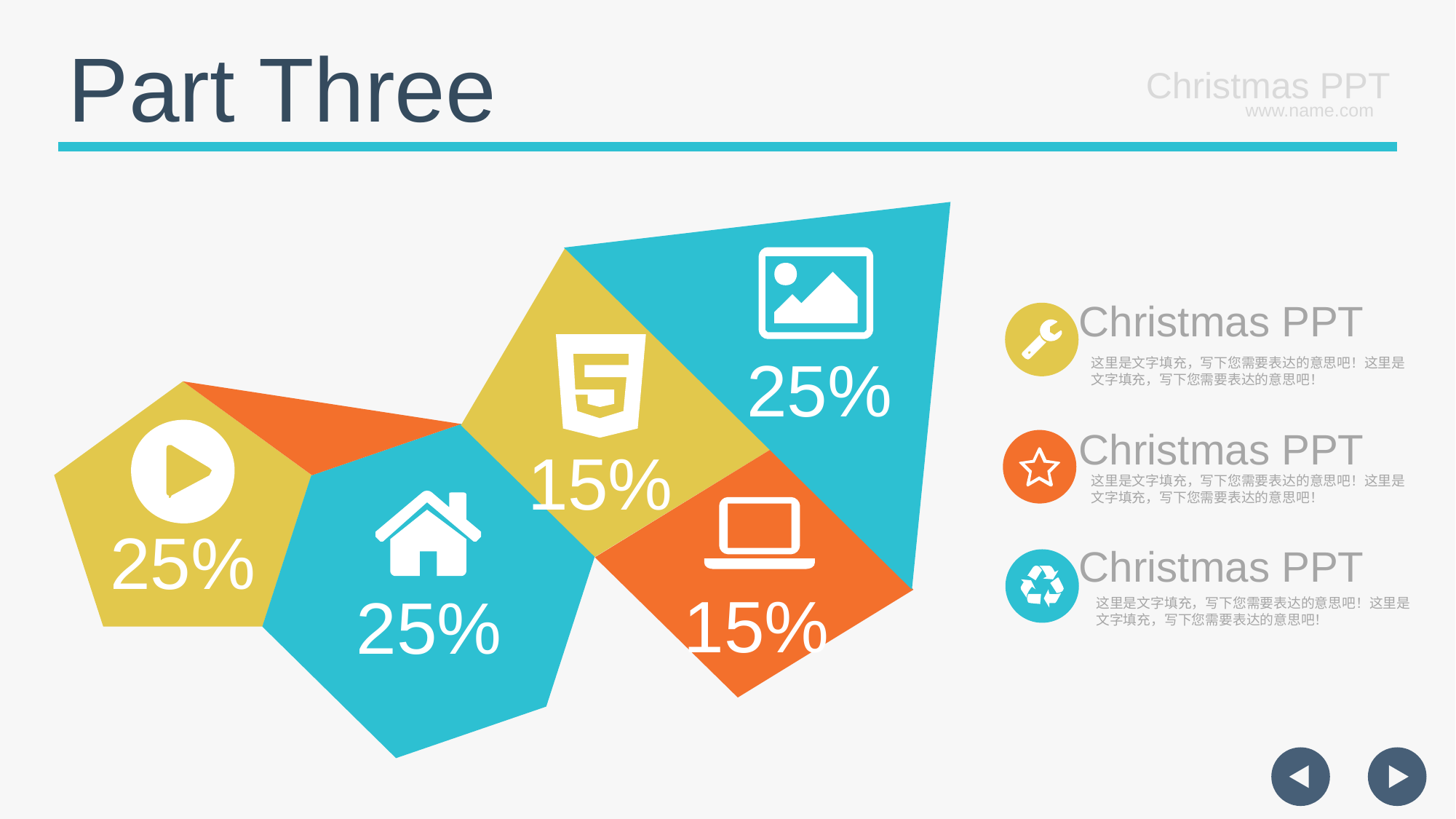

Part Three
Christmas PPT
www.name.com

Christmas PPT

25%
这里是文字填充，写下您需要表达的意思吧！这里是文字填充，写下您需要表达的意思吧！

Christmas PPT

15%

这里是文字填充，写下您需要表达的意思吧！这里是文字填充，写下您需要表达的意思吧！

25%
Christmas PPT

15%
25%
这里是文字填充，写下您需要表达的意思吧！这里是文字填充，写下您需要表达的意思吧！